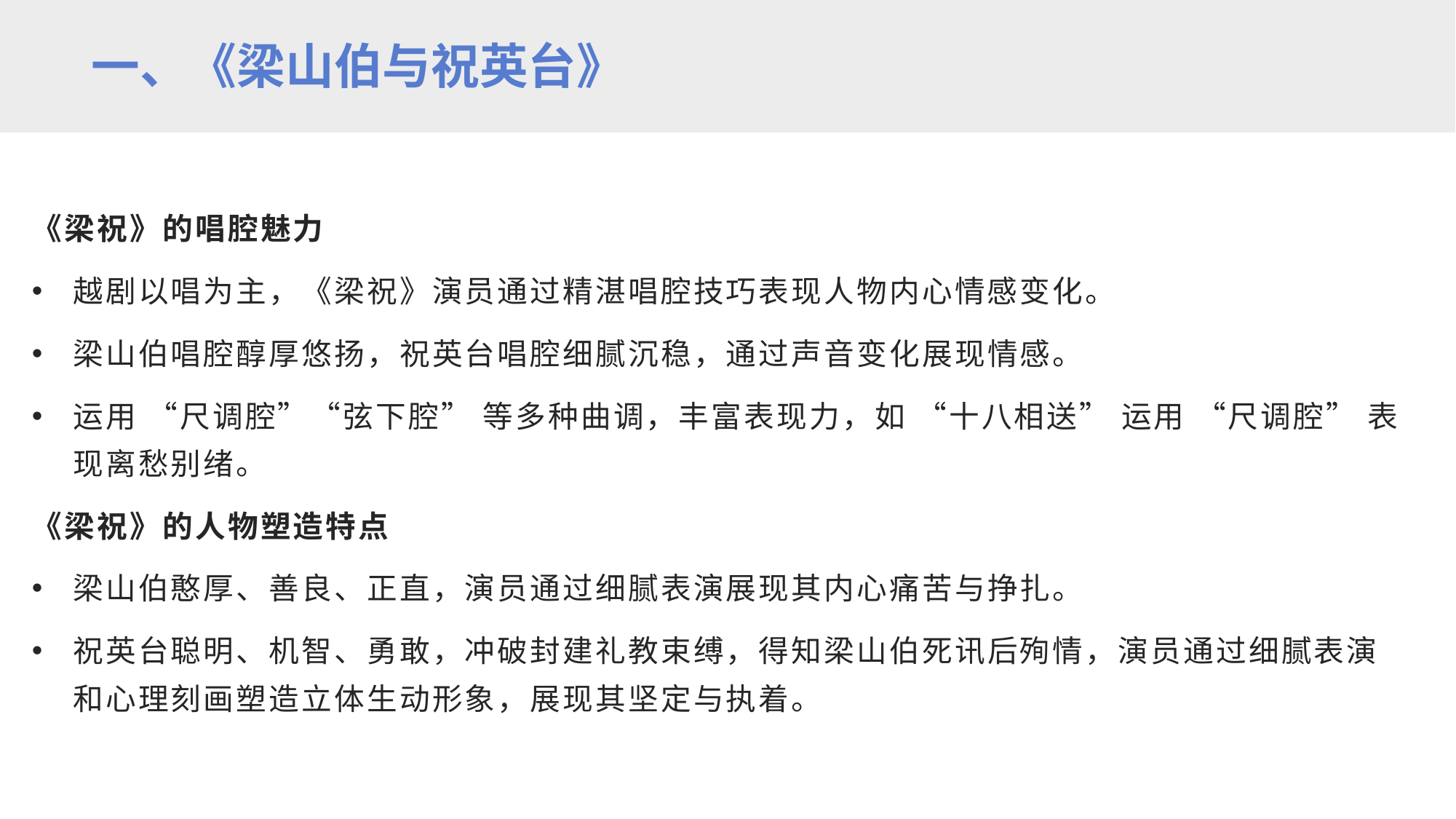

一、《梁山伯与祝英台》
《梁祝》的唱腔魅力
越剧以唱为主，《梁祝》演员通过精湛唱腔技巧表现人物内心情感变化。
梁山伯唱腔醇厚悠扬，祝英台唱腔细腻沉稳，通过声音变化展现情感。
运用 “尺调腔”“弦下腔” 等多种曲调，丰富表现力，如 “十八相送” 运用 “尺调腔” 表现离愁别绪。
《梁祝》的人物塑造特点
梁山伯憨厚、善良、正直，演员通过细腻表演展现其内心痛苦与挣扎。
祝英台聪明、机智、勇敢，冲破封建礼教束缚，得知梁山伯死讯后殉情，演员通过细腻表演和心理刻画塑造立体生动形象，展现其坚定与执着。